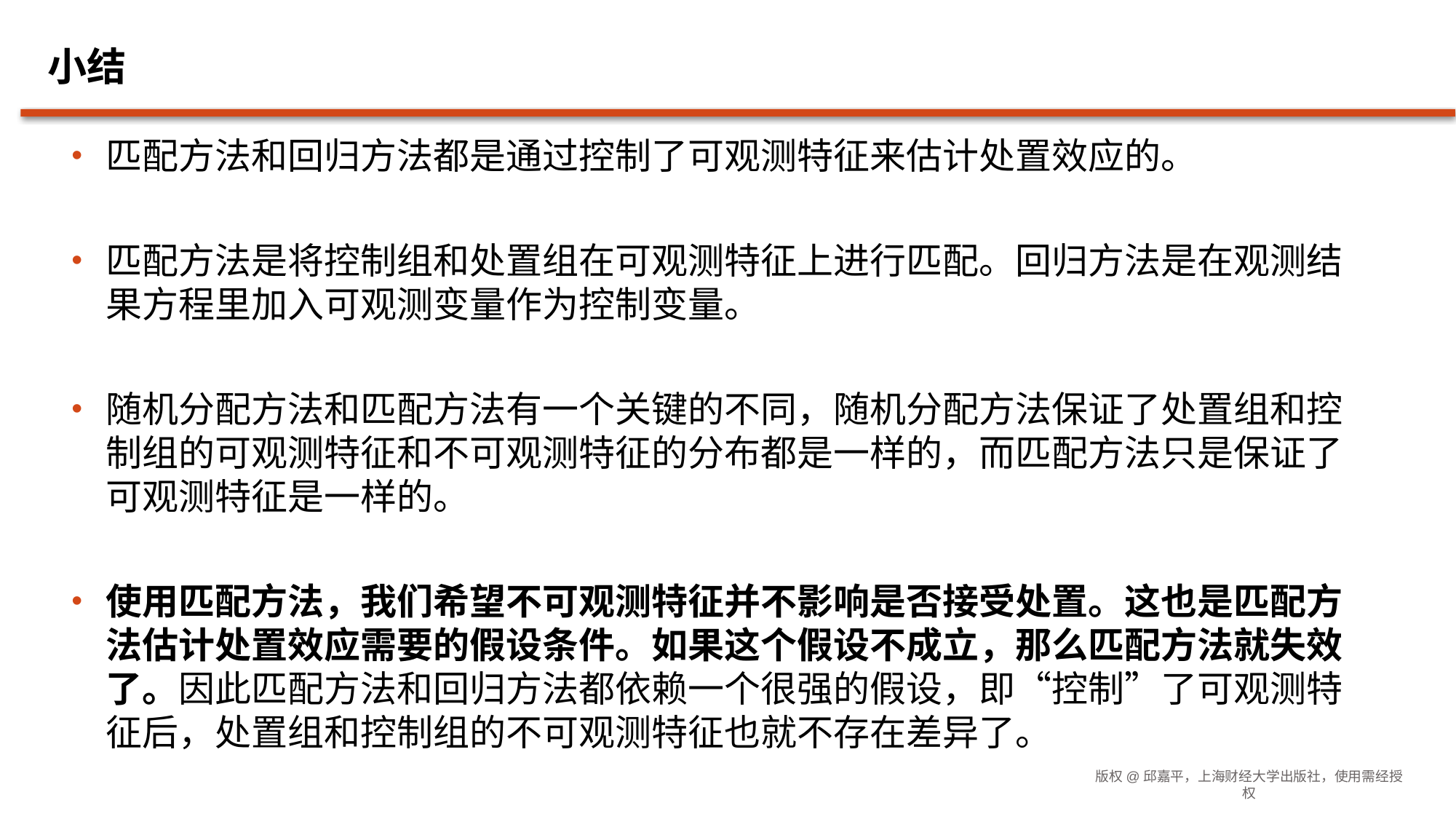

# 小结
匹配方法和回归方法都是通过控制了可观测特征来估计处置效应的。

匹配方法是将控制组和处置组在可观测特征上进行匹配。回归方法是在观测结果方程里加入可观测变量作为控制变量。

随机分配方法和匹配方法有一个关键的不同，随机分配方法保证了处置组和控制组的可观测特征和不可观测特征的分布都是一样的，而匹配方法只是保证了可观测特征是一样的。

使用匹配方法，我们希望不可观测特征并不影响是否接受处置。这也是匹配方法估计处置效应需要的假设条件。如果这个假设不成立，那么匹配方法就失效了。因此匹配方法和回归方法都依赖一个很强的假设，即“控制”了可观测特征后，处置组和控制组的不可观测特征也就不存在差异了。

版权@邱嘉平，上海财经大学出版社，使用需经授权